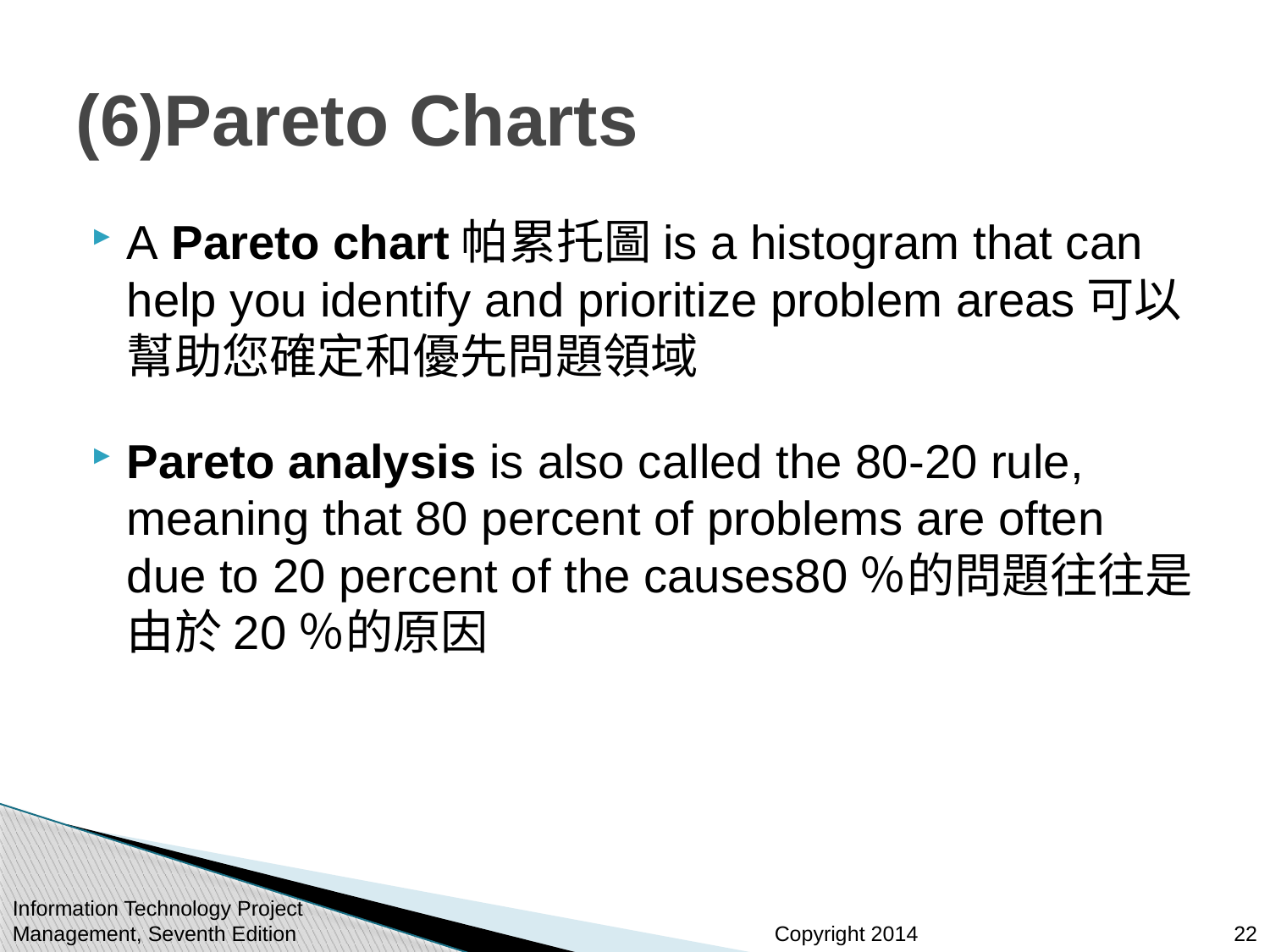

# (6)Pareto Charts
A Pareto chart帕累托圖is a histogram that can help you identify and prioritize problem areas可以幫助您確定和優先問題領域
Pareto analysis is also called the 80-20 rule, meaning that 80 percent of problems are often due to 20 percent of the causes80％的問題往往是由於20％的原因

Information Technology Project Management, Seventh Edition
22